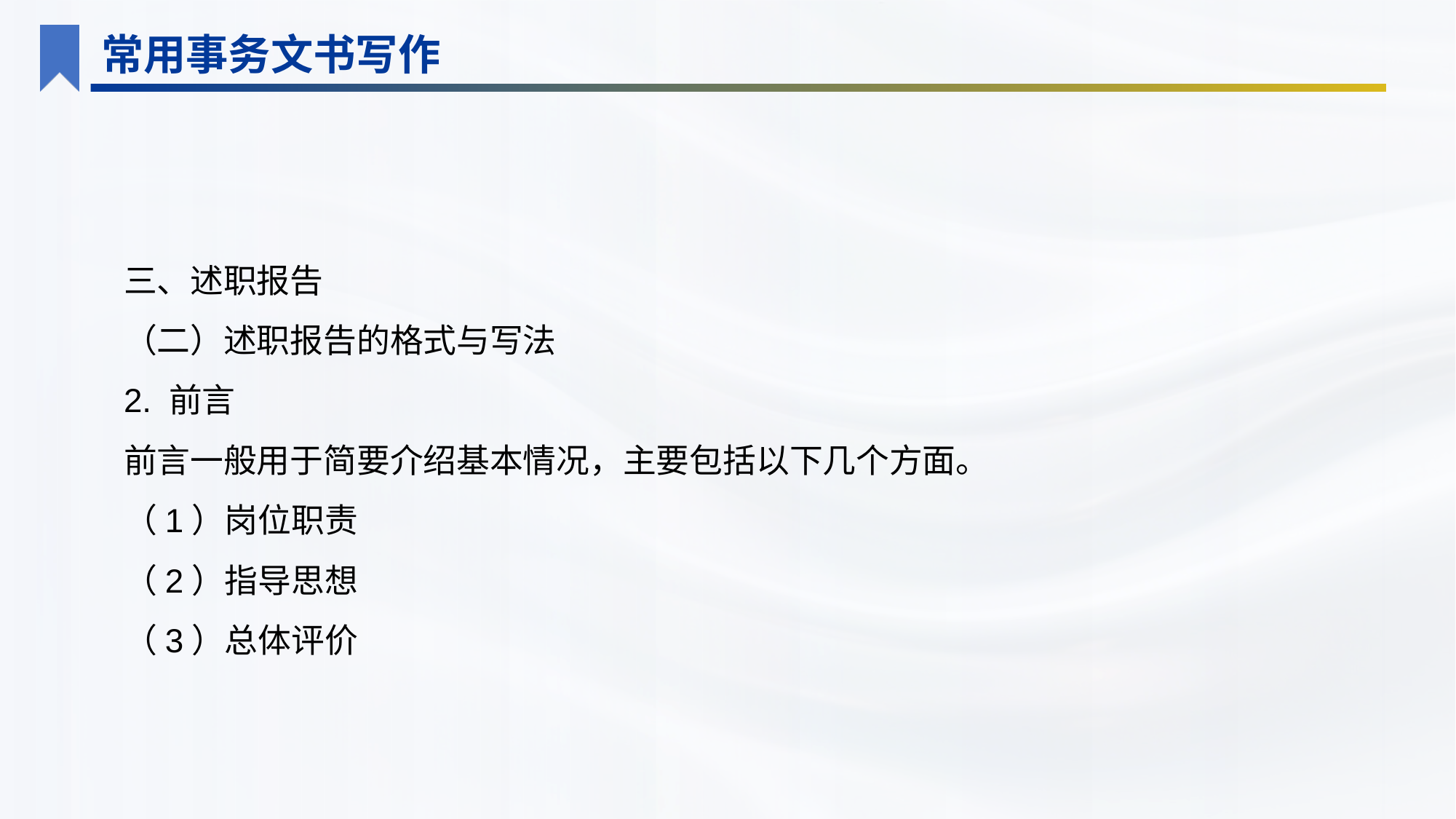

常用事务文书写作
三、述职报告
（二）述职报告的格式与写法
2. 前言
前言一般用于简要介绍基本情况，主要包括以下几个方面。
（1）岗位职责
（2）指导思想
（3）总体评价